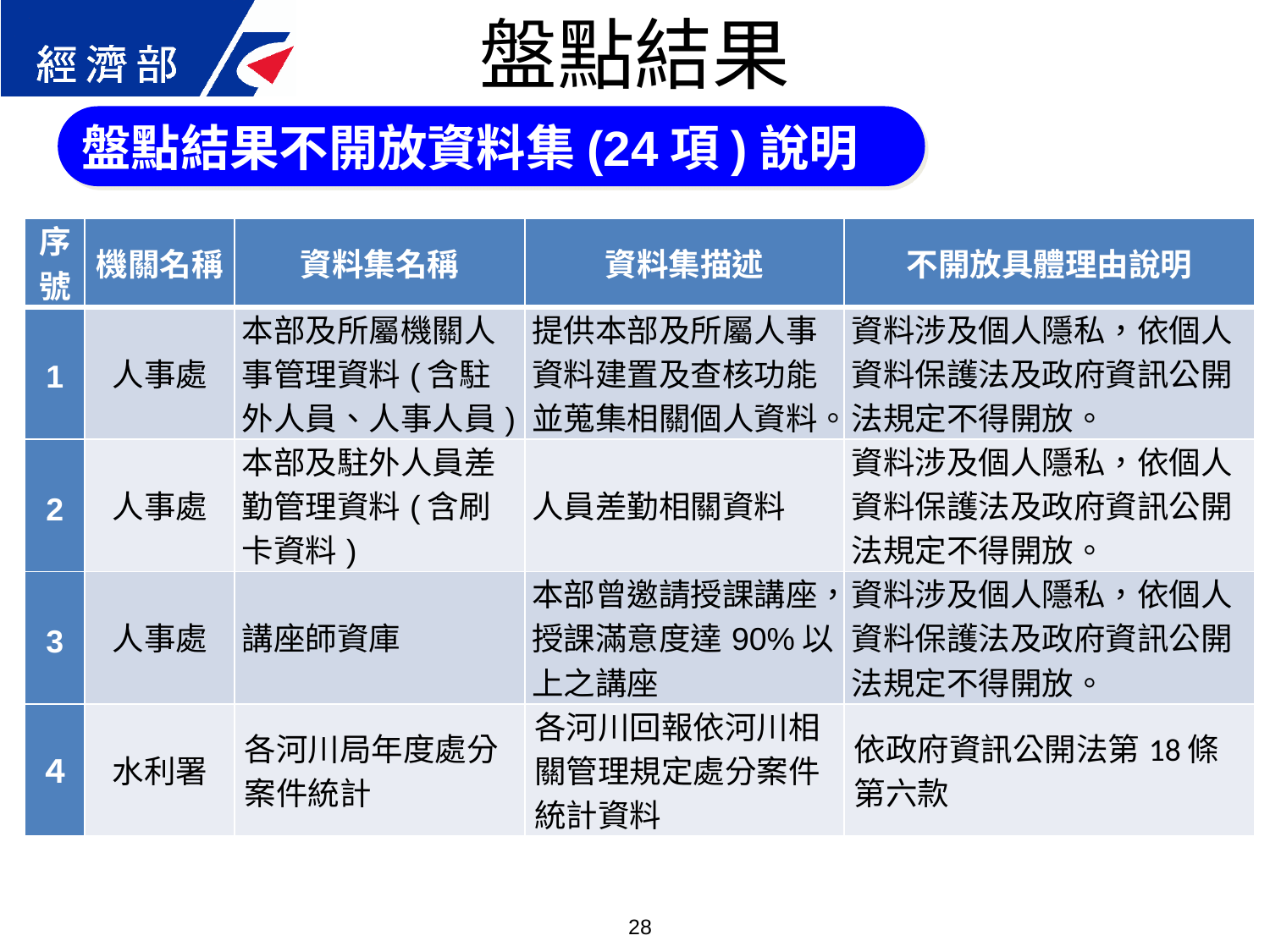

盤點結果
盤點結果不開放資料集(24項)說明
| 序號 | 機關名稱 | 資料集名稱 | 資料集描述 | 不開放具體理由說明 |
| --- | --- | --- | --- | --- |
| 1 | 人事處 | 本部及所屬機關人事管理資料(含駐外人員、人事人員) | 提供本部及所屬人事資料建置及查核功能並蒐集相關個人資料。 | 資料涉及個人隱私，依個人資料保護法及政府資訊公開法規定不得開放。 |
| 2 | 人事處 | 本部及駐外人員差勤管理資料(含刷卡資料) | 人員差勤相關資料 | 資料涉及個人隱私，依個人資料保護法及政府資訊公開法規定不得開放。 |
| 3 | 人事處 | 講座師資庫 | 本部曾邀請授課講座，授課滿意度達90%以上之講座 | 資料涉及個人隱私，依個人資料保護法及政府資訊公開法規定不得開放。 |
| ４ | 水利署 | 各河川局年度處分案件統計 | 各河川回報依河川相關管理規定處分案件統計資料 | 依政府資訊公開法第18條第六款 |
28